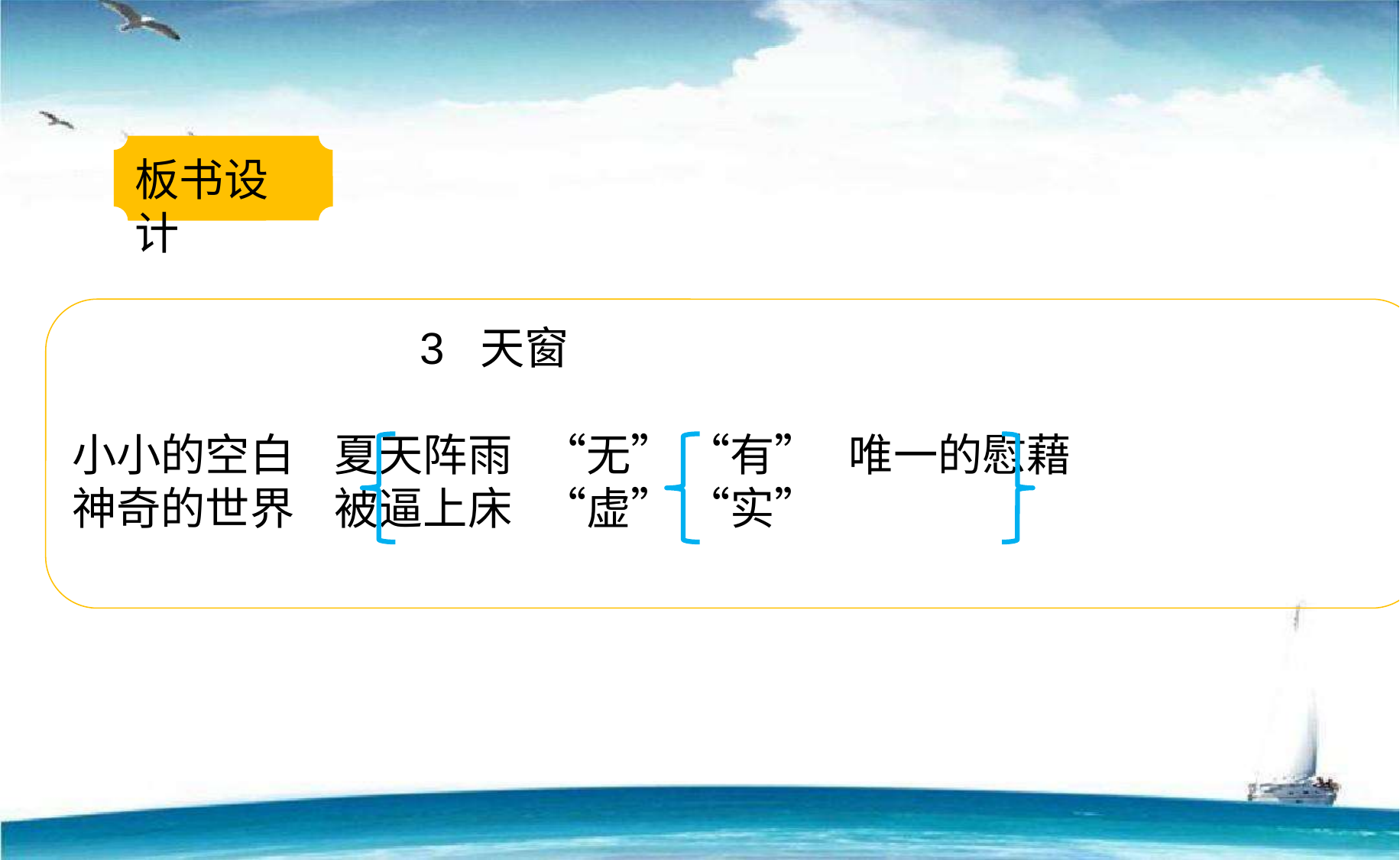

板书设计
                            3  天窗

小小的空白    夏天阵雨   “无” “有”   唯一的慰藉
神奇的世界    被逼上床   “虚” “实”